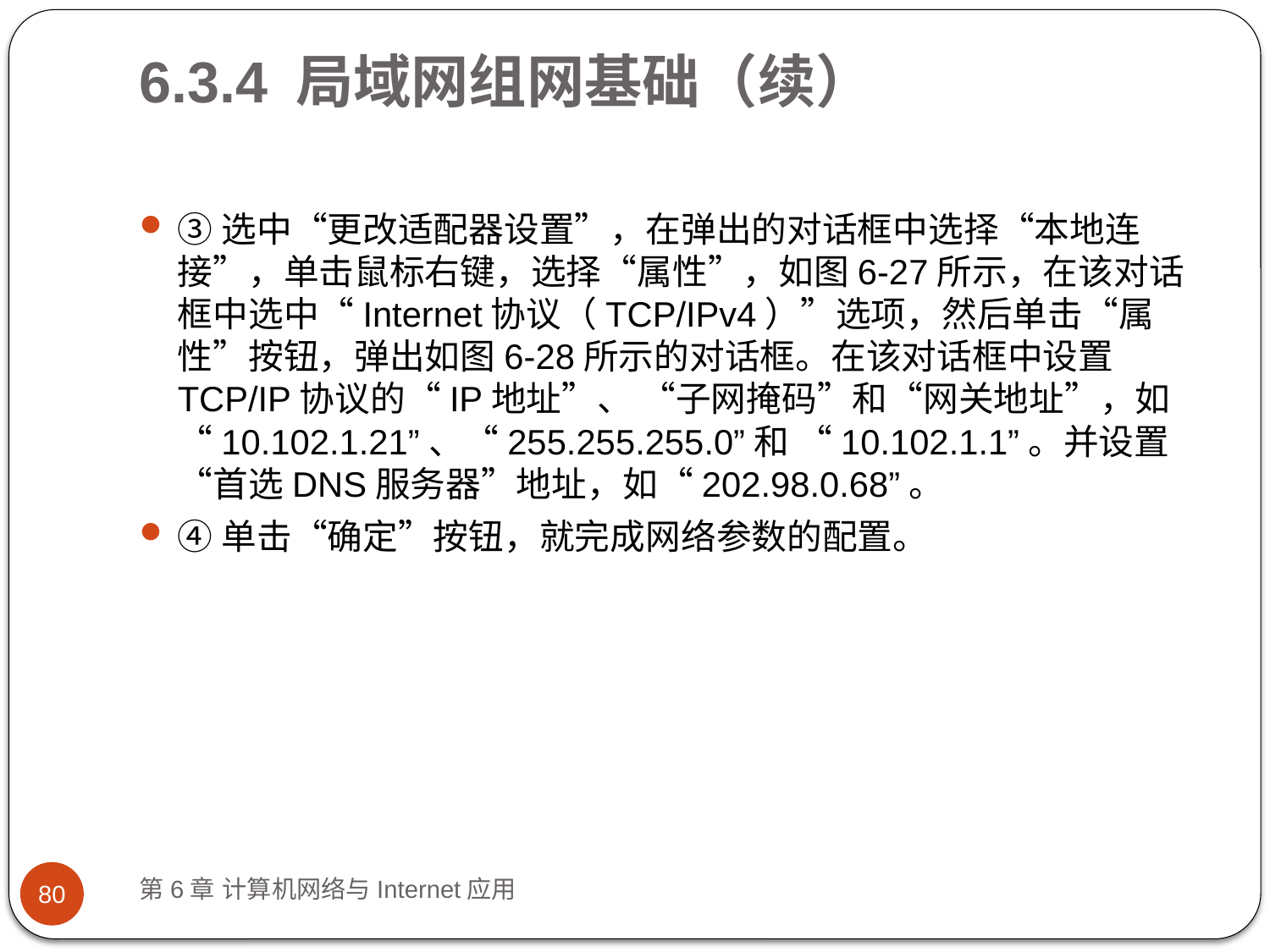

# 6.3.4 局域网组网基础（续）
③选中“更改适配器设置”，在弹出的对话框中选择“本地连接”，单击鼠标右键，选择“属性”，如图6-27所示，在该对话框中选中“Internet协议（TCP/IPv4）”选项，然后单击“属性”按钮，弹出如图6-28所示的对话框。在该对话框中设置TCP/IP协议的“IP地址”、 “子网掩码”和“网关地址”，如“10.102.1.21”、“255.255.255.0”和 “10.102.1.1”。并设置“首选DNS服务器”地址，如“202.98.0.68”。
④单击“确定”按钮，就完成网络参数的配置。

第6章 计算机网络与Internet应用
80